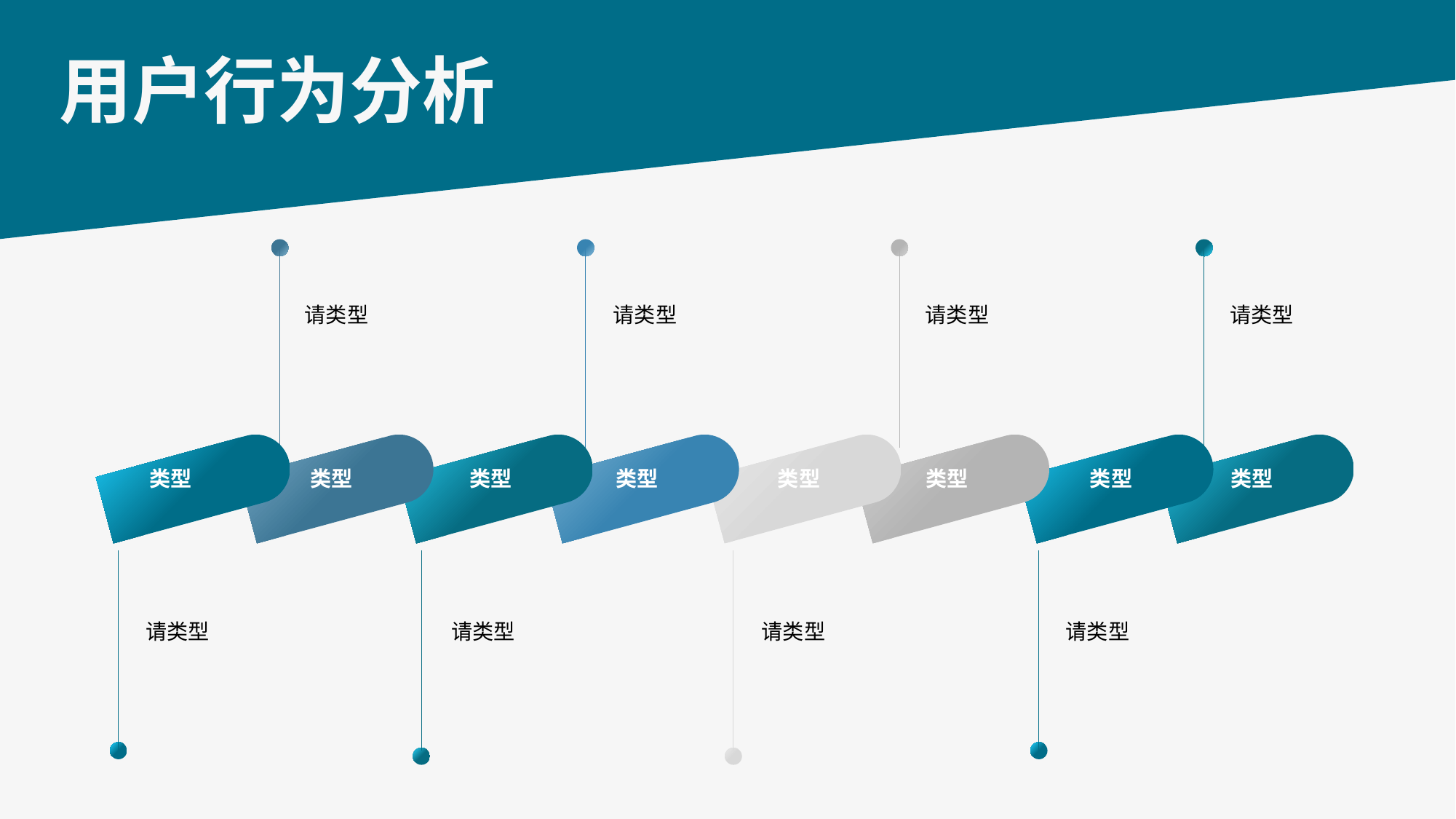

# 用户行为分析

类型
请类型

类型
请类型

类型
请类型

请类型
类型

类型
请类型

类型
请类型

类型
请类型

类型
请类型